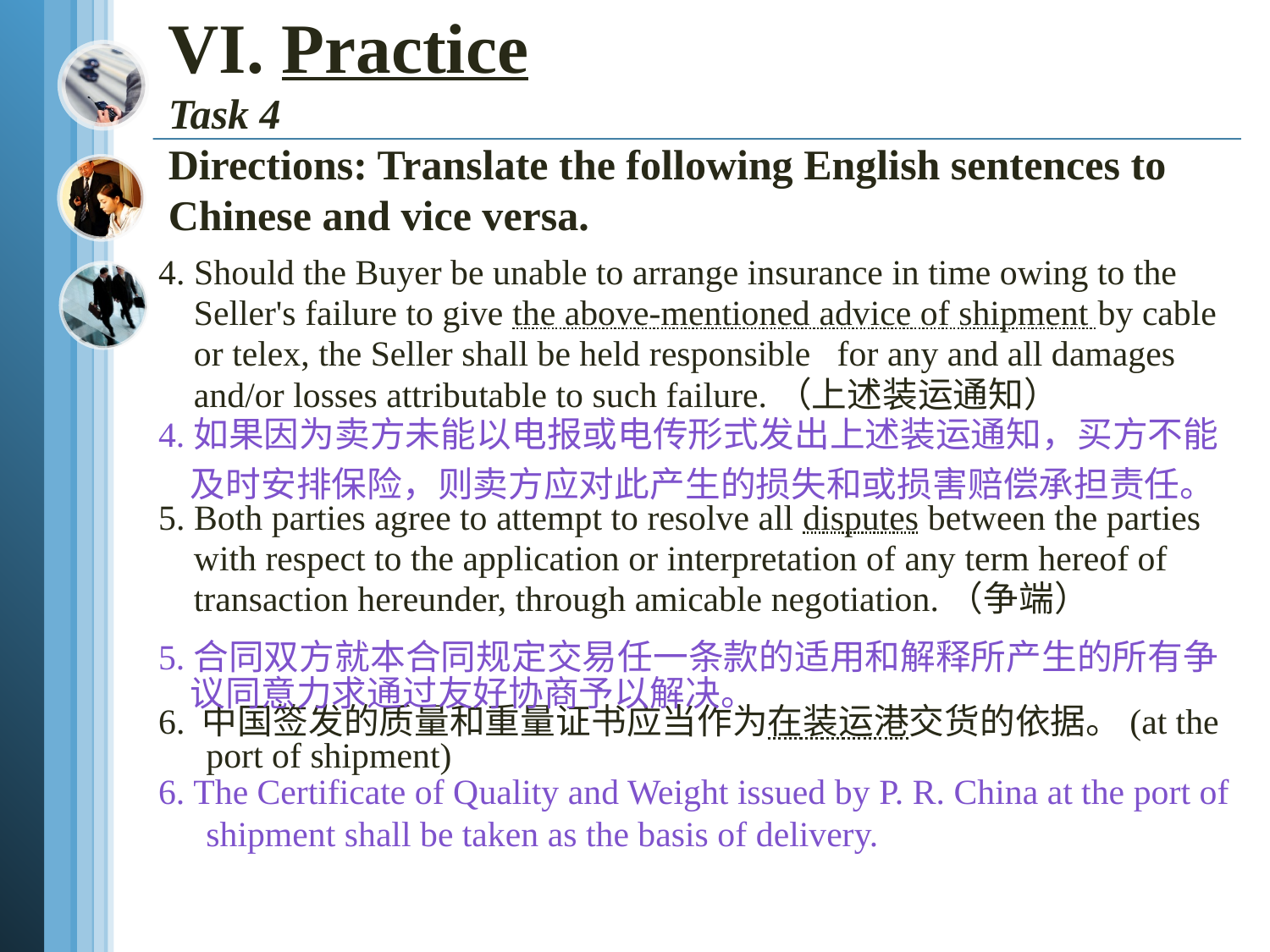

# VI. Practice Task 4 Directions: Translate the following English sentences to Chinese and vice versa.
4. Should the Buyer be unable to arrange insurance in time owing to the
    Seller's failure to give the above-mentioned advice of shipment by cable
    or telex, the Seller shall be held responsible   for any and all damages
    and/or losses attributable to such failure.（上述装运通知）

5. Both parties agree to attempt to resolve all disputes between the parties
    with respect to the application or interpretation of any term hereof of
    transaction hereunder, through amicable negotiation.（争端）

6. 中国签发的质量和重量证书应当作为在装运港交货的依据。(at the port of shipment)

4.如果因为卖方未能以电报或电传形式发出上述装运通知，买方不能
   及时安排保险，则卖方应对此产生的损失和或损害赔偿承担责任。

5.合同双方就本合同规定交易任一条款的适用和解释所产生的所有争
   议同意力求通过友好协商予以解决。

6. The Certificate of Quality and Weight issued by P. R. China at the port of shipment shall be taken as the basis of delivery.